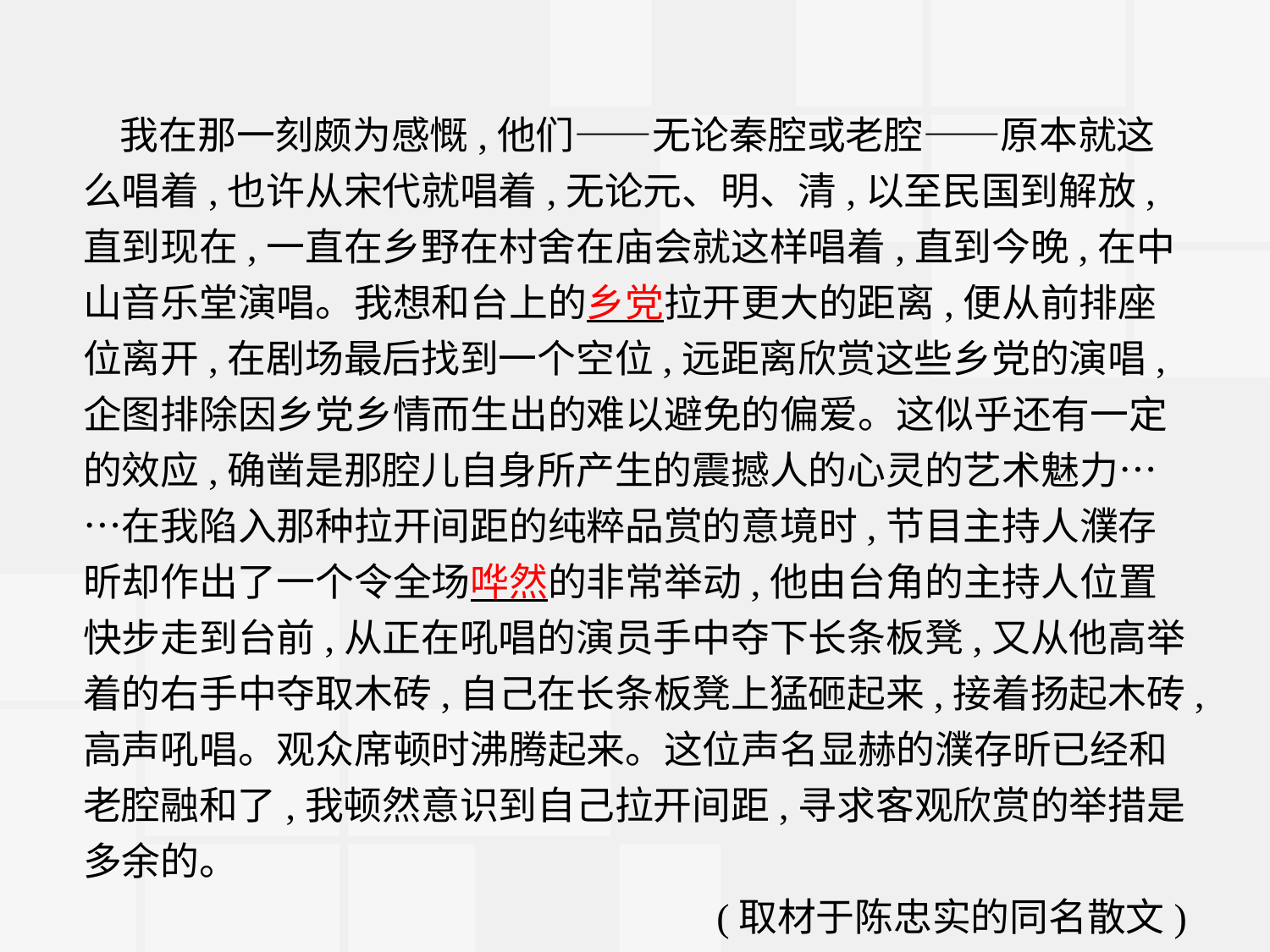

我在那一刻颇为感慨,他们——无论秦腔或老腔——原本就这么唱着,也许从宋代就唱着,无论元、明、清,以至民国到解放,直到现在,一直在乡野在村舍在庙会就这样唱着,直到今晚,在中山音乐堂演唱。我想和台上的乡党拉开更大的距离,便从前排座位离开,在剧场最后找到一个空位,远距离欣赏这些乡党的演唱,企图排除因乡党乡情而生出的难以避免的偏爱。这似乎还有一定的效应,确凿是那腔儿自身所产生的震撼人的心灵的艺术魅力……在我陷入那种拉开间距的纯粹品赏的意境时,节目主持人濮存昕却作出了一个令全场哗然的非常举动,他由台角的主持人位置快步走到台前,从正在吼唱的演员手中夺下长条板凳,又从他高举着的右手中夺取木砖,自己在长条板凳上猛砸起来,接着扬起木砖,高声吼唱。观众席顿时沸腾起来。这位声名显赫的濮存昕已经和老腔融和了,我顿然意识到自己拉开间距,寻求客观欣赏的举措是多余的。
(取材于陈忠实的同名散文)